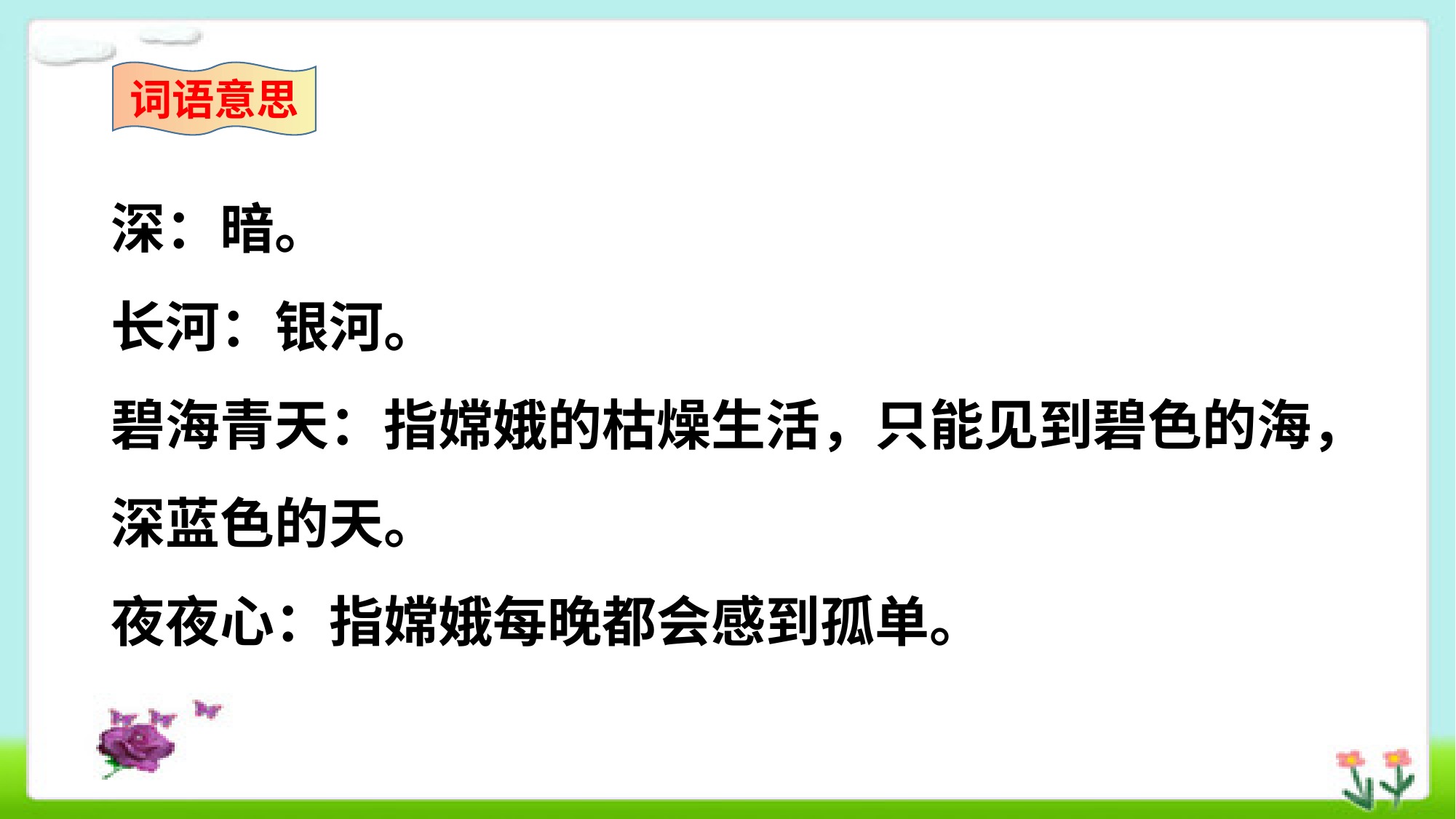

词语意思
深：暗。
长河：银河。
碧海青天：指嫦娥的枯燥生活，只能见到碧色的海，深蓝色的天。
夜夜心：指嫦娥每晚都会感到孤单。